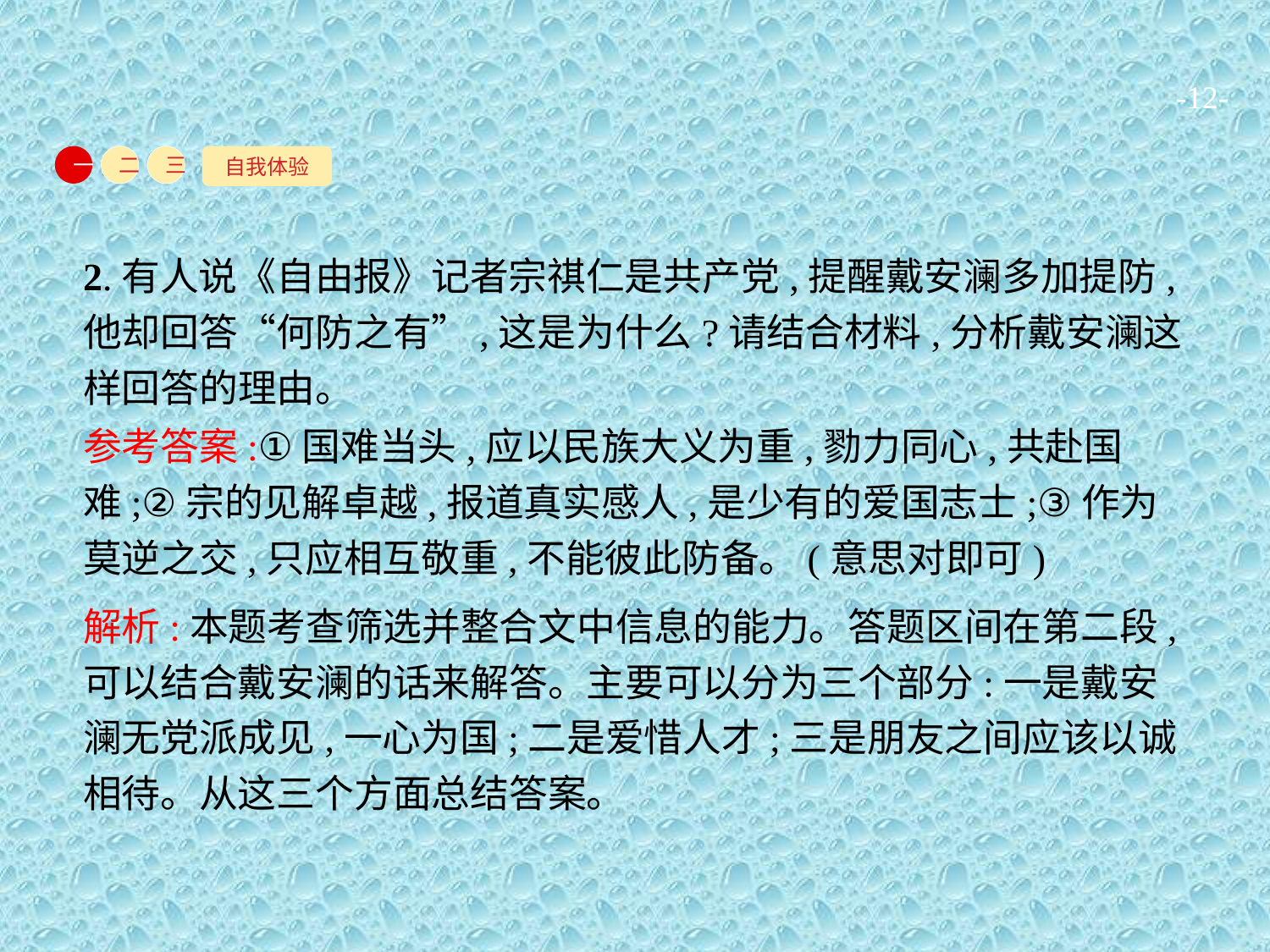

-12-
自我体验
一
二
三
2.有人说《自由报》记者宗祺仁是共产党,提醒戴安澜多加提防,他却回答“何防之有”,这是为什么?请结合材料,分析戴安澜这样回答的理由。
参考答案:①国难当头,应以民族大义为重,勠力同心,共赴国难;②宗的见解卓越,报道真实感人,是少有的爱国志士;③作为莫逆之交,只应相互敬重,不能彼此防备。(意思对即可)
解析:本题考查筛选并整合文中信息的能力。答题区间在第二段,可以结合戴安澜的话来解答。主要可以分为三个部分:一是戴安澜无党派成见,一心为国;二是爱惜人才;三是朋友之间应该以诚相待。从这三个方面总结答案。